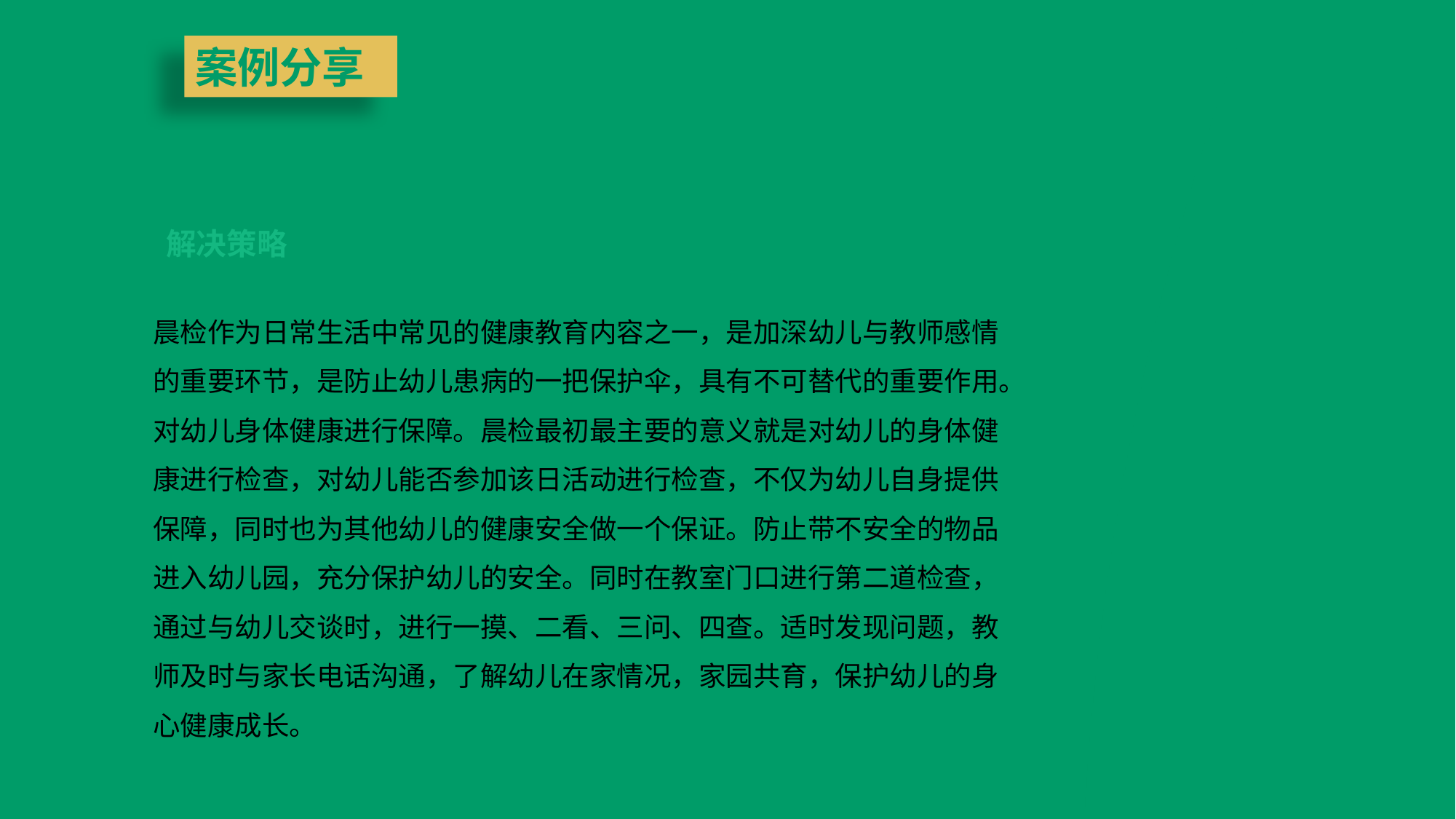

案例分享
解决策略

晨检作为日常生活中常见的健康教育内容之一，是加深幼儿与教师感情的重要环节，是防止幼儿患病的一把保护伞，具有不可替代的重要作用。对幼儿身体健康进行保障。晨检最初最主要的意义就是对幼儿的身体健康进行检查，对幼儿能否参加该日活动进行检查，不仅为幼儿自身提供保障，同时也为其他幼儿的健康安全做一个保证。防止带不安全的物品进入幼儿园，充分保护幼儿的安全。同时在教室门口进行第二道检查，通过与幼儿交谈时，进行一摸、二看、三问、四查。适时发现问题，教师及时与家长电话沟通，了解幼儿在家情况，家园共育，保护幼儿的身心健康成长。

INDUCTION TRAINING